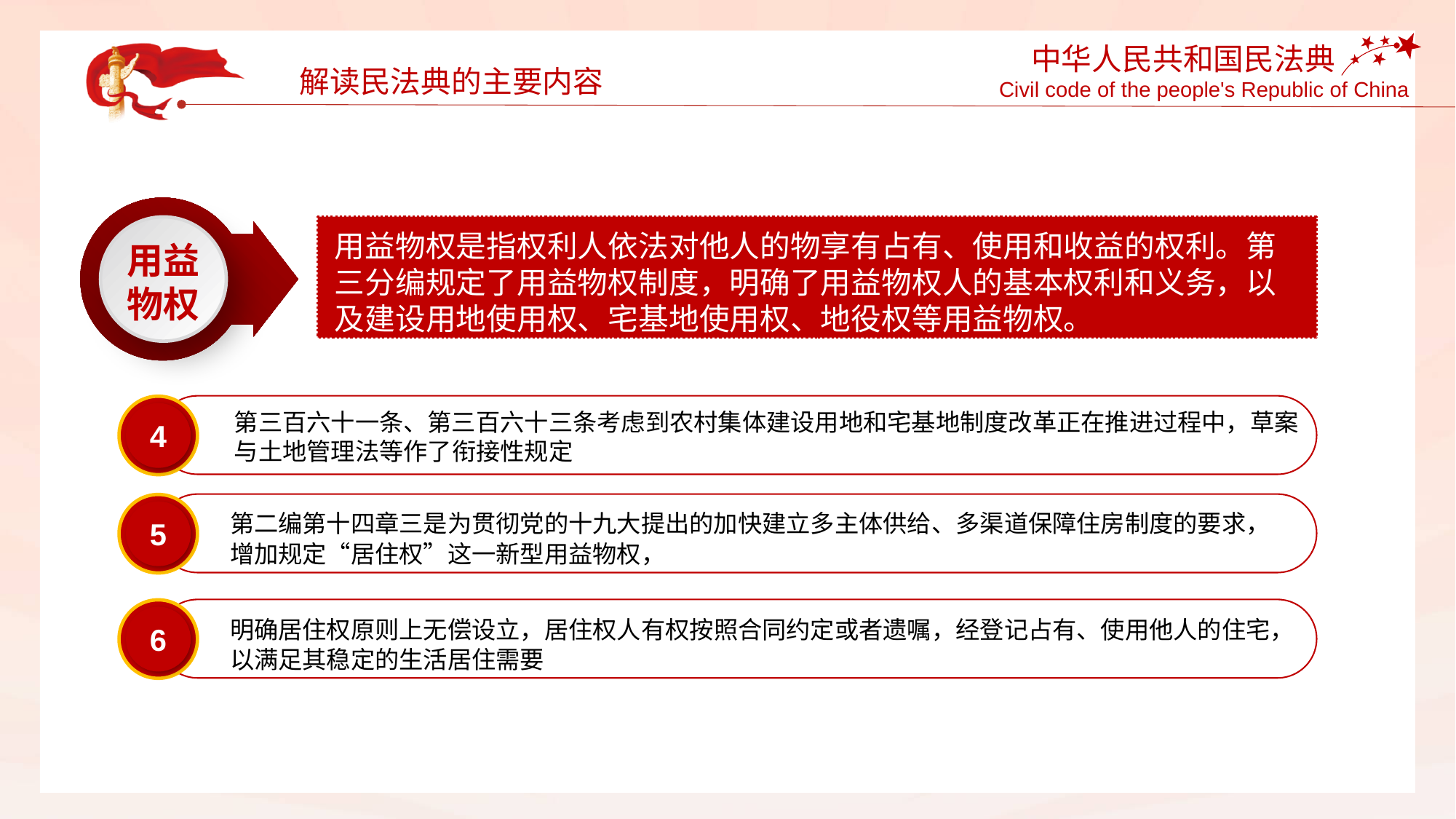

解读民法典的主要内容

用益
物权

用益物权是指权利人依法对他人的物享有占有、使用和收益的权利。第三分编规定了用益物权制度，明确了用益物权人的基本权利和义务，以及建设用地使用权、宅基地使用权、地役权等用益物权。

4
第三百六十一条、第三百六十三条考虑到农村集体建设用地和宅基地制度改革正在推进过程中，草案与土地管理法等作了衔接性规定

5
第二编第十四章三是为贯彻党的十九大提出的加快建立多主体供给、多渠道保障住房制度的要求，增加规定“居住权”这一新型用益物权，

6
明确居住权原则上无偿设立，居住权人有权按照合同约定或者遗嘱，经登记占有、使用他人的住宅，以满足其稳定的生活居住需要